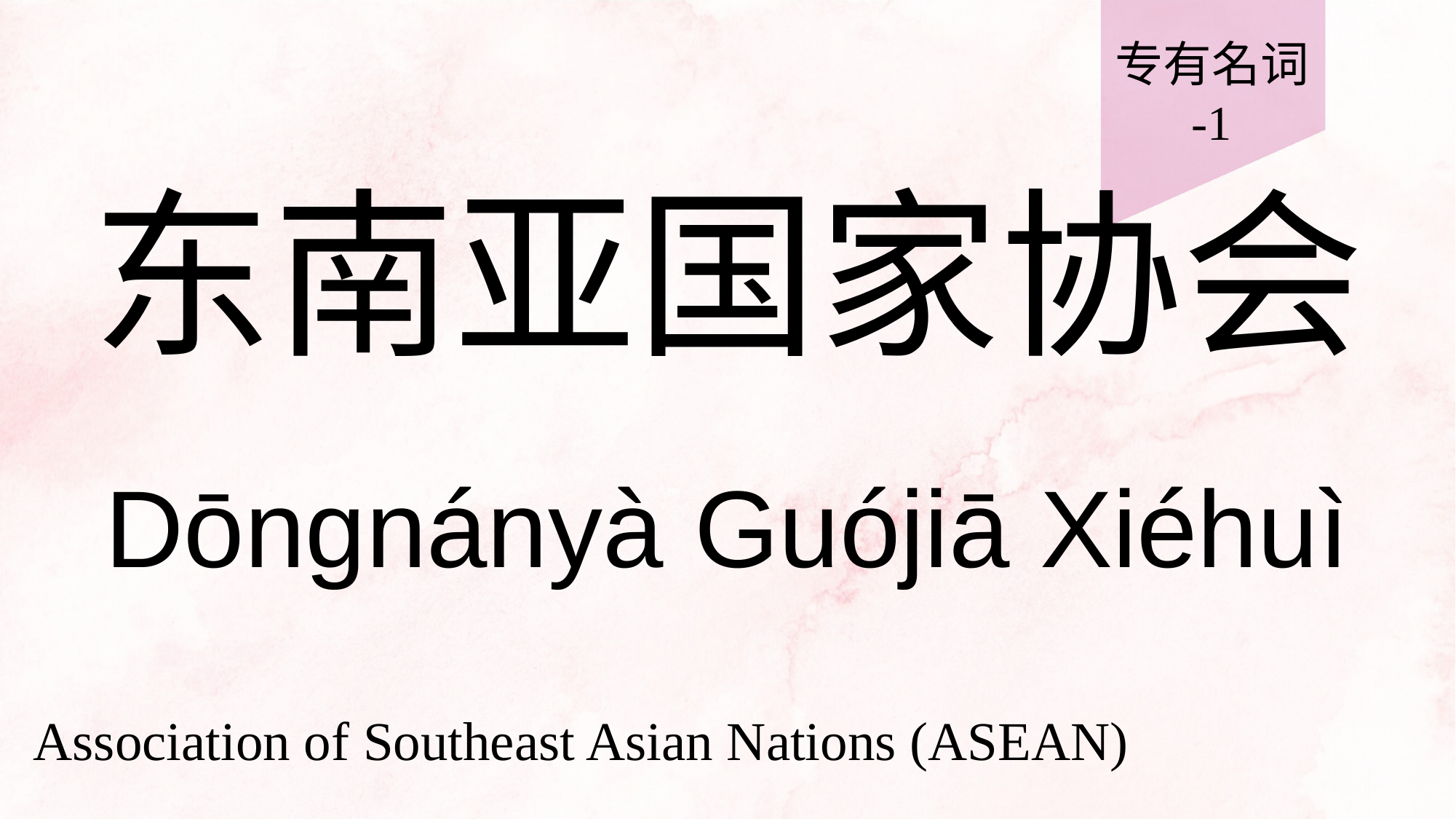

专有名词
-1
# 东南亚国家协会
Dōngnányà Guójiā Xiéhuì
Association of Southeast Asian Nations (ASEAN)